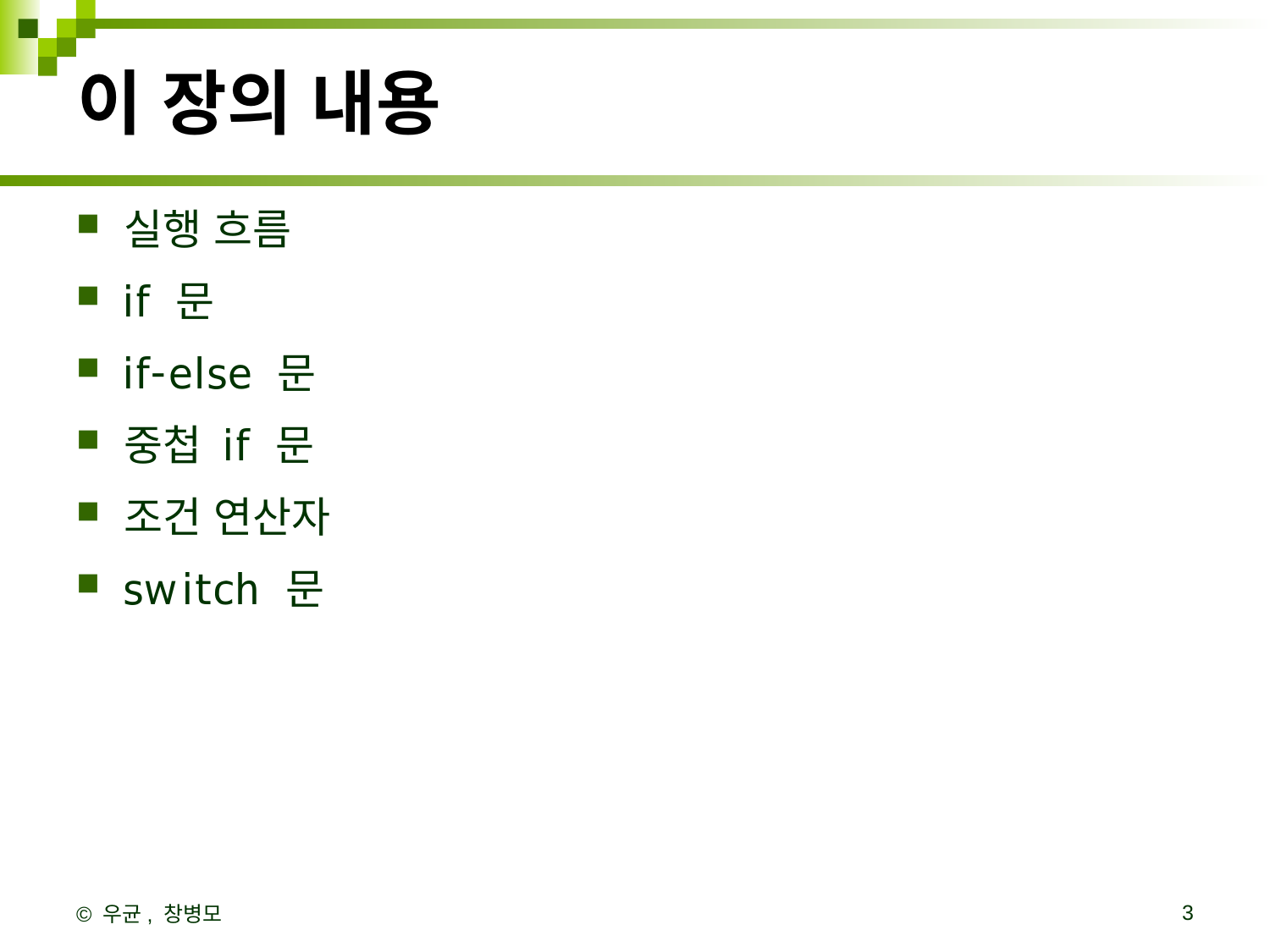

# 이 장의 내용
실행 흐름
if 문
if-else 문
중첩 if 문
조건 연산자
switch 문
© 우균, 창병모
3